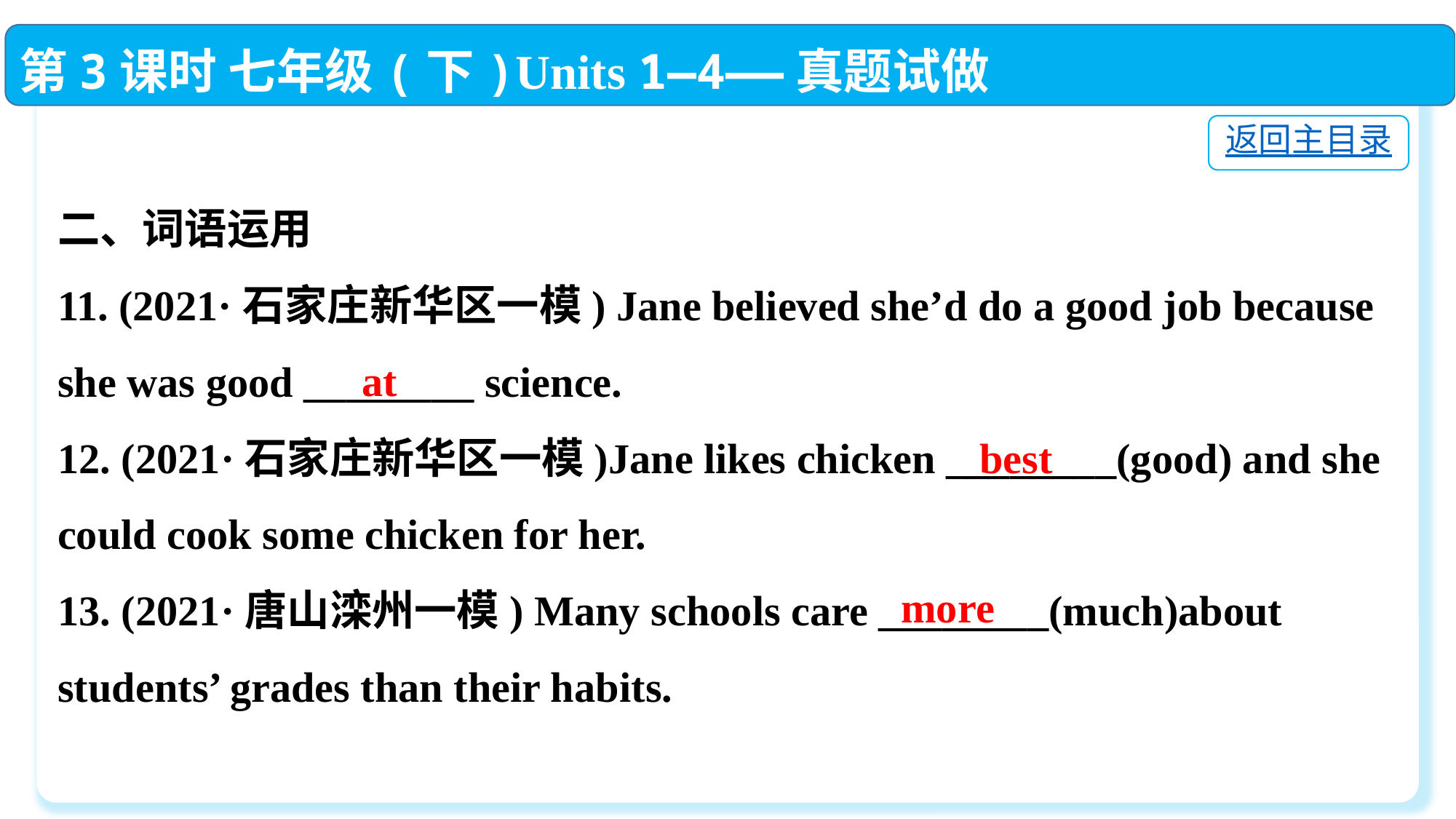

第3课时 七年级(下)Units 1—4——真题试做

返回主目录
二、词语运用
11. (2021·石家庄新华区一模) Jane believed she’d do a good job because she was good ________ science.
12. (2021·石家庄新华区一模)Jane likes chicken ________(good) and she could cook some chicken for her.
13. (2021·唐山滦州一模) Many schools care ________(much)about students’ grades than their habits.
at
best
more